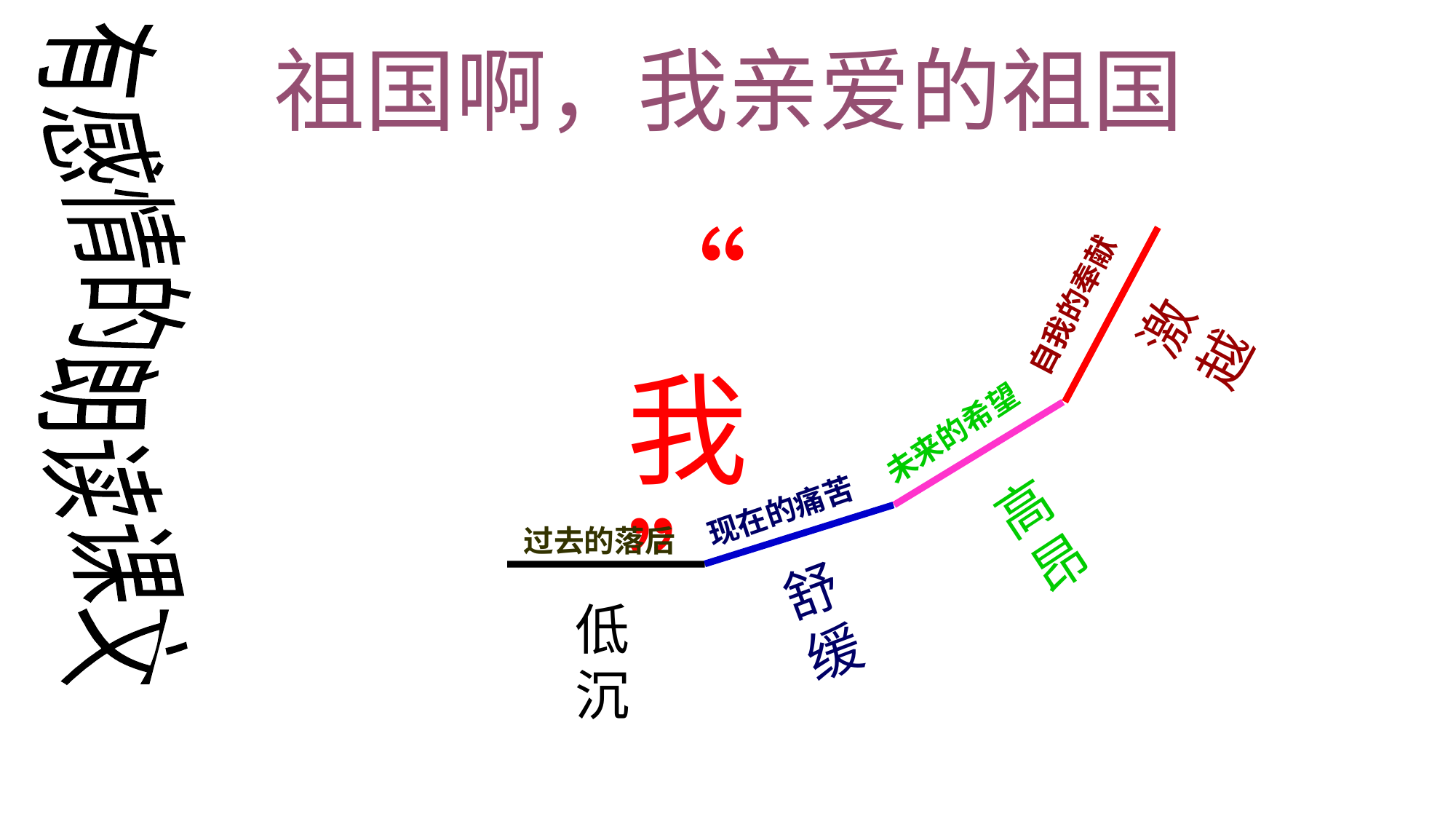

祖国啊，我亲爱的祖国
“我”
自我的奉献
激越
有感情的朗读课文

未来的希望

高昂
现在的痛苦
过去的落后

舒缓

低沉